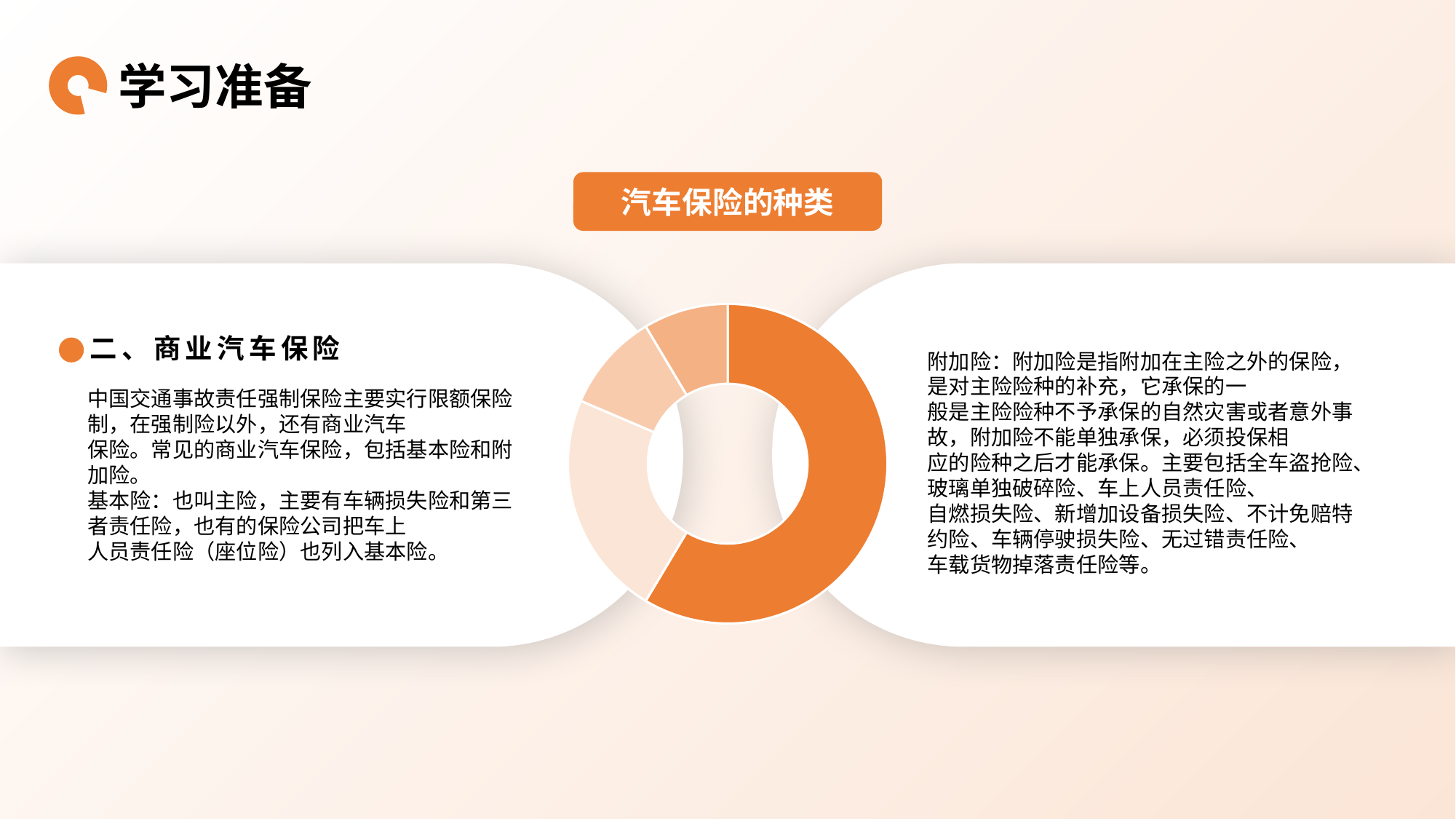

学习准备

汽车保险的种类

### Chart

| Category | 销售额 |
|---|---|
| 第一季度 | 8.2 |
| 第二季度 | 3.2 |
| 第三季度 | 1.4 |
| 第四季度 | 1.2 |
二、商业汽车保险

附加险：附加险是指附加在主险之外的保险，是对主险险种的补充，它承保的一
般是主险险种不予承保的自然灾害或者意外事故，附加险不能单独承保，必须投保相
应的险种之后才能承保。主要包括全车盗抢险、玻璃单独破碎险、车上人员责任险、
自燃损失险、新增加设备损失险、不计免赔特约险、车辆停驶损失险、无过错责任险、
车载货物掉落责任险等。
中国交通事故责任强制保险主要实行限额保险制，在强制险以外，还有商业汽车
保险。常见的商业汽车保险，包括基本险和附加险。
基本险：也叫主险，主要有车辆损失险和第三者责任险，也有的保险公司把车上
人员责任险（座位险）也列入基本险。